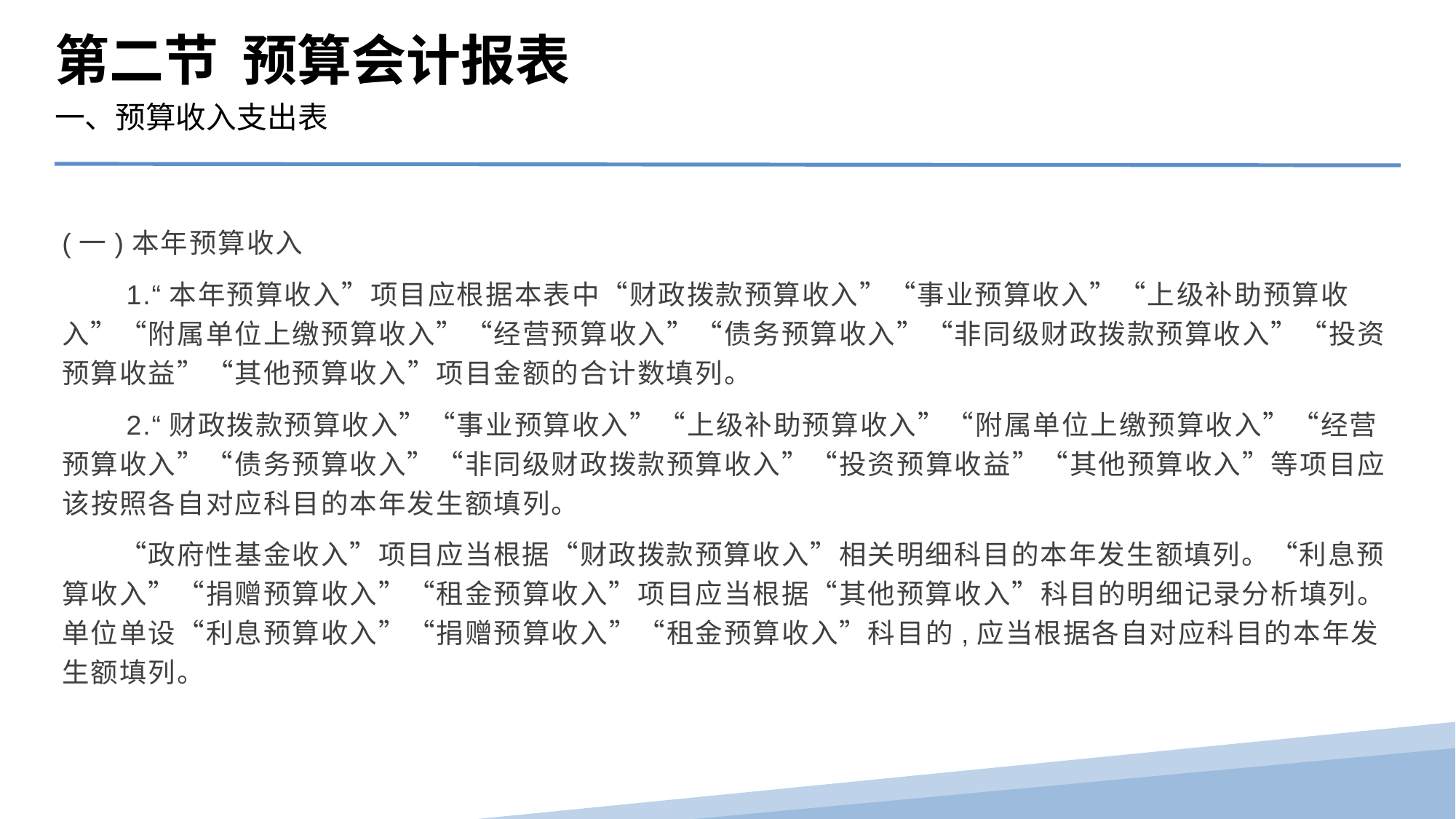

第二节  预算会计报表
一、预算收入支出表
(一)本年预算收入
　　1.“本年预算收入”项目应根据本表中“财政拨款预算收入”“事业预算收入”“上级补助预算收入”“附属单位上缴预算收入”“经营预算收入”“债务预算收入”“非同级财政拨款预算收入”“投资预算收益”“其他预算收入”项目金额的合计数填列。
　　2.“财政拨款预算收入”“事业预算收入”“上级补助预算收入”“附属单位上缴预算收入”“经营预算收入”“债务预算收入”“非同级财政拨款预算收入”“投资预算收益”“其他预算收入”等项目应该按照各自对应科目的本年发生额填列。
　　“政府性基金收入”项目应当根据“财政拨款预算收入”相关明细科目的本年发生额填列。“利息预算收入”“捐赠预算收入”“租金预算收入”项目应当根据“其他预算收入”科目的明细记录分析填列。单位单设“利息预算收入”“捐赠预算收入”“租金预算收入”科目的,应当根据各自对应科目的本年发生额填列。